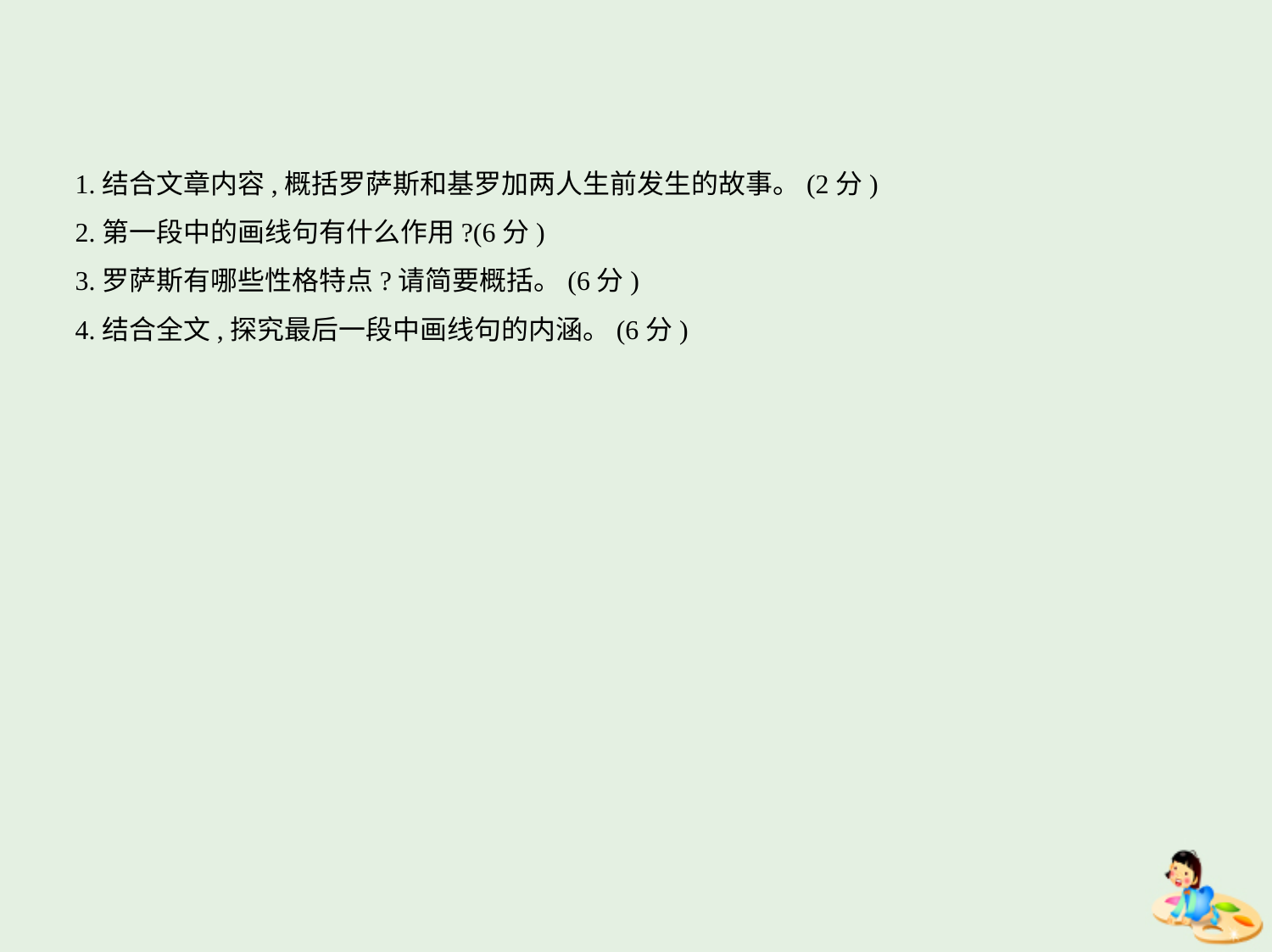

1.结合文章内容,概括罗萨斯和基罗加两人生前发生的故事。(2分)
2.第一段中的画线句有什么作用?(6分)
3.罗萨斯有哪些性格特点?请简要概括。(6分)
4.结合全文,探究最后一段中画线句的内涵。(6分)